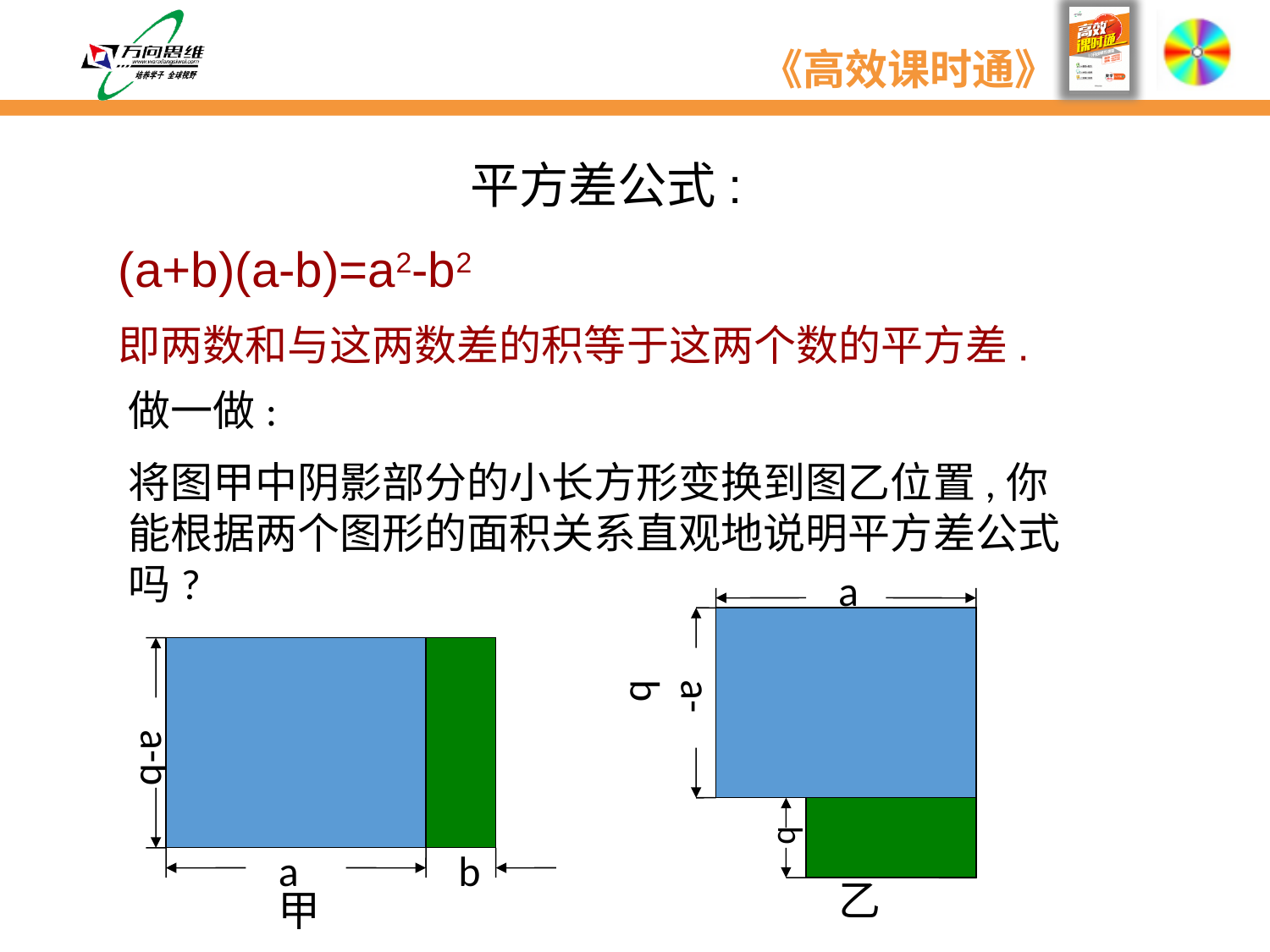

平方差公式:
(a+b)(a-b)=a2-b2
即两数和与这两数差的积等于这两个数的平方差.
做一做:
将图甲中阴影部分的小长方形变换到图乙位置,你能根据两个图形的面积关系直观地说明平方差公式吗?

a

a-b
a-b

b
a
b

乙

甲